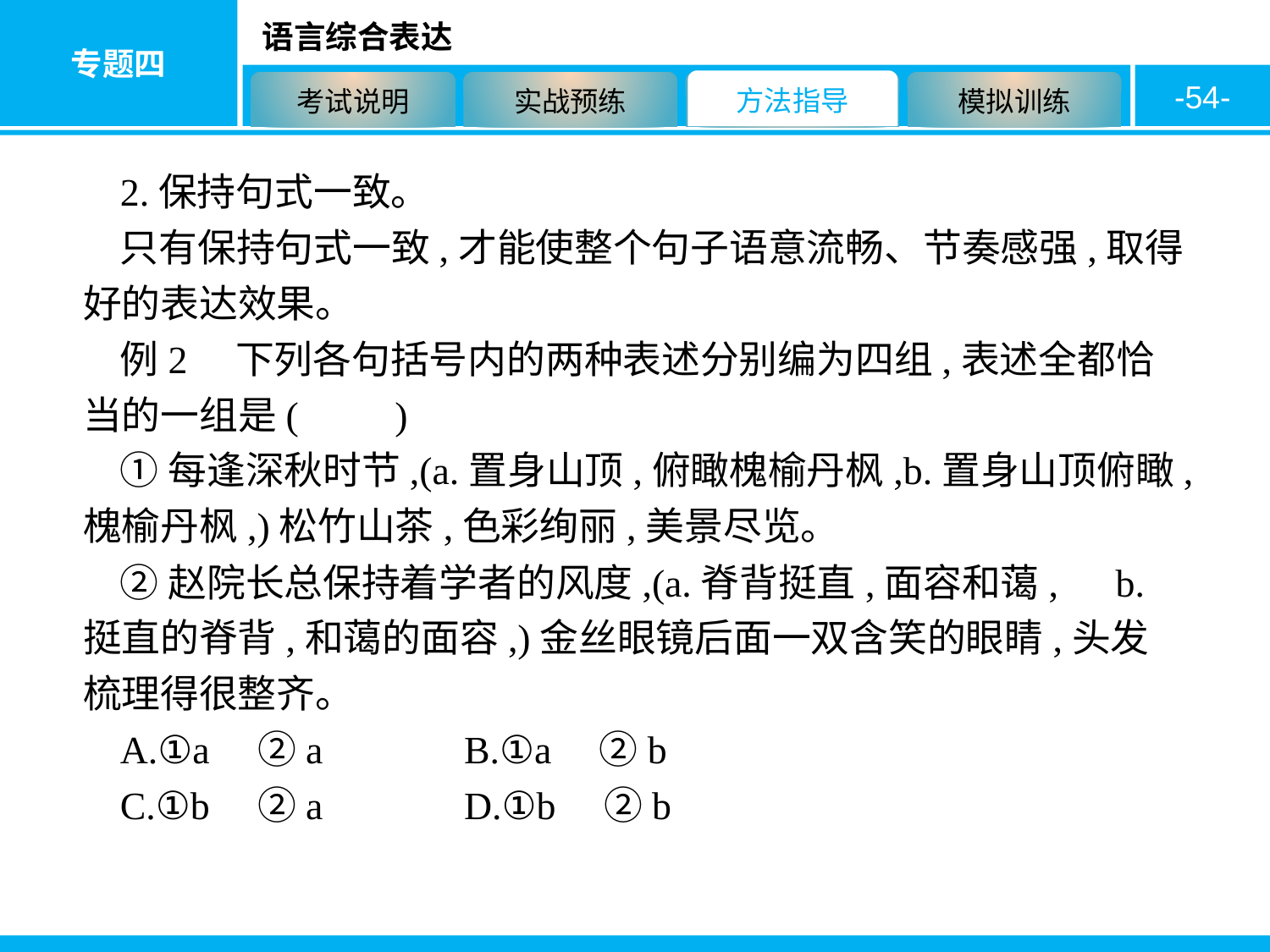

-54-
2.保持句式一致。
只有保持句式一致,才能使整个句子语意流畅、节奏感强,取得好的表达效果。
例2　下列各句括号内的两种表述分别编为四组,表述全都恰当的一组是(　　)
①每逢深秋时节,(a.置身山顶,俯瞰槐榆丹枫,b.置身山顶俯瞰,槐榆丹枫,)松竹山茶,色彩绚丽,美景尽览。
②赵院长总保持着学者的风度,(a.脊背挺直,面容和蔼,　b.挺直的脊背,和蔼的面容,)金丝眼镜后面一双含笑的眼睛,头发梳理得很整齐。
A.①a　②a　　	B.①a　②b
C.①b　②a		D.①b　②b